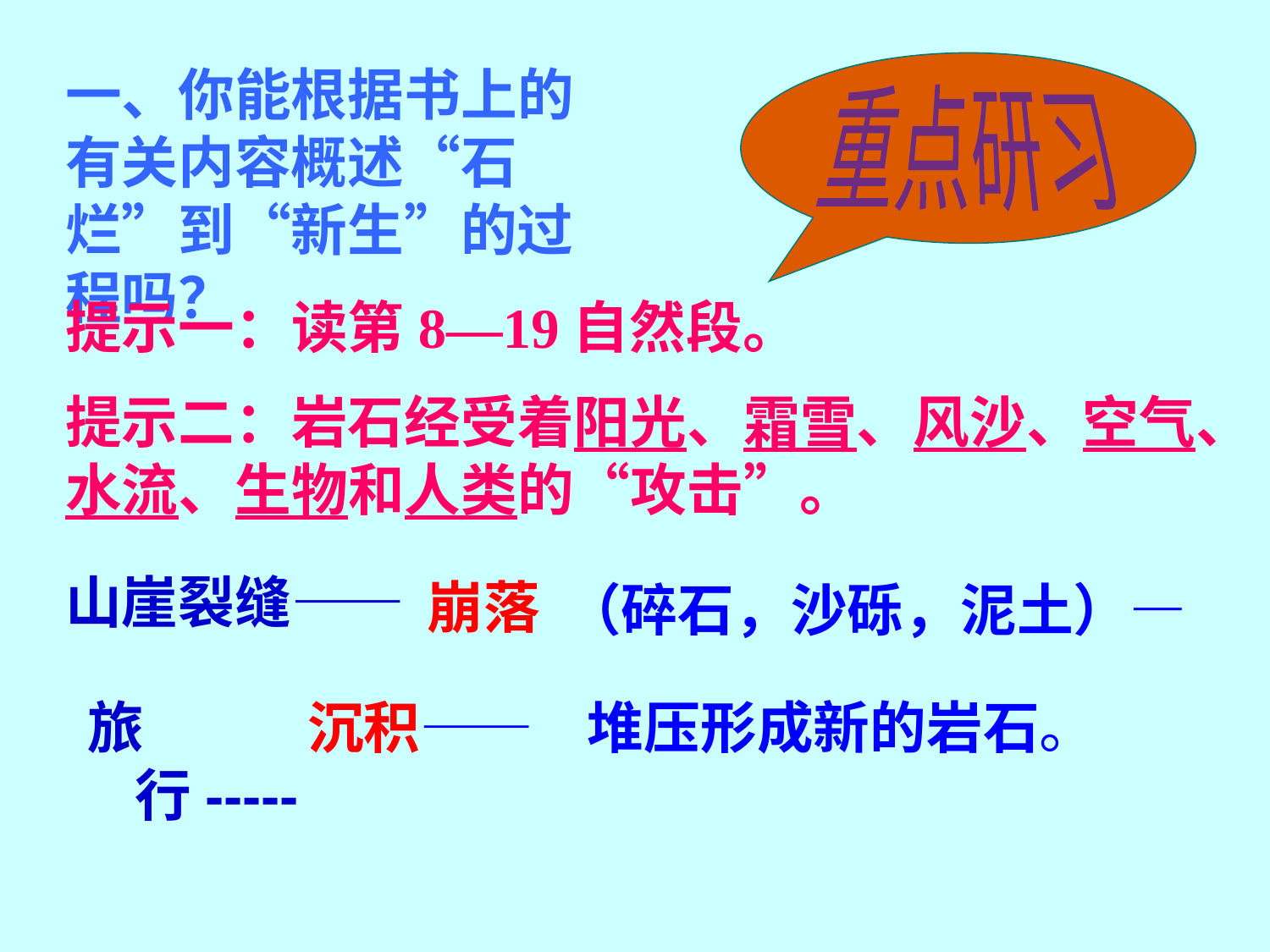

一、你能根据书上的有关内容概述“石烂”到“新生”的过程吗？

重点研习
提示一：读第8—19自然段。
提示二：岩石经受着阳光、霜雪、风沙、空气、水流、生物和人类的“攻击”。
山崖裂缝——
崩落
（碎石，沙砾，泥土）—
旅行-----
沉积——
堆压形成新的岩石。